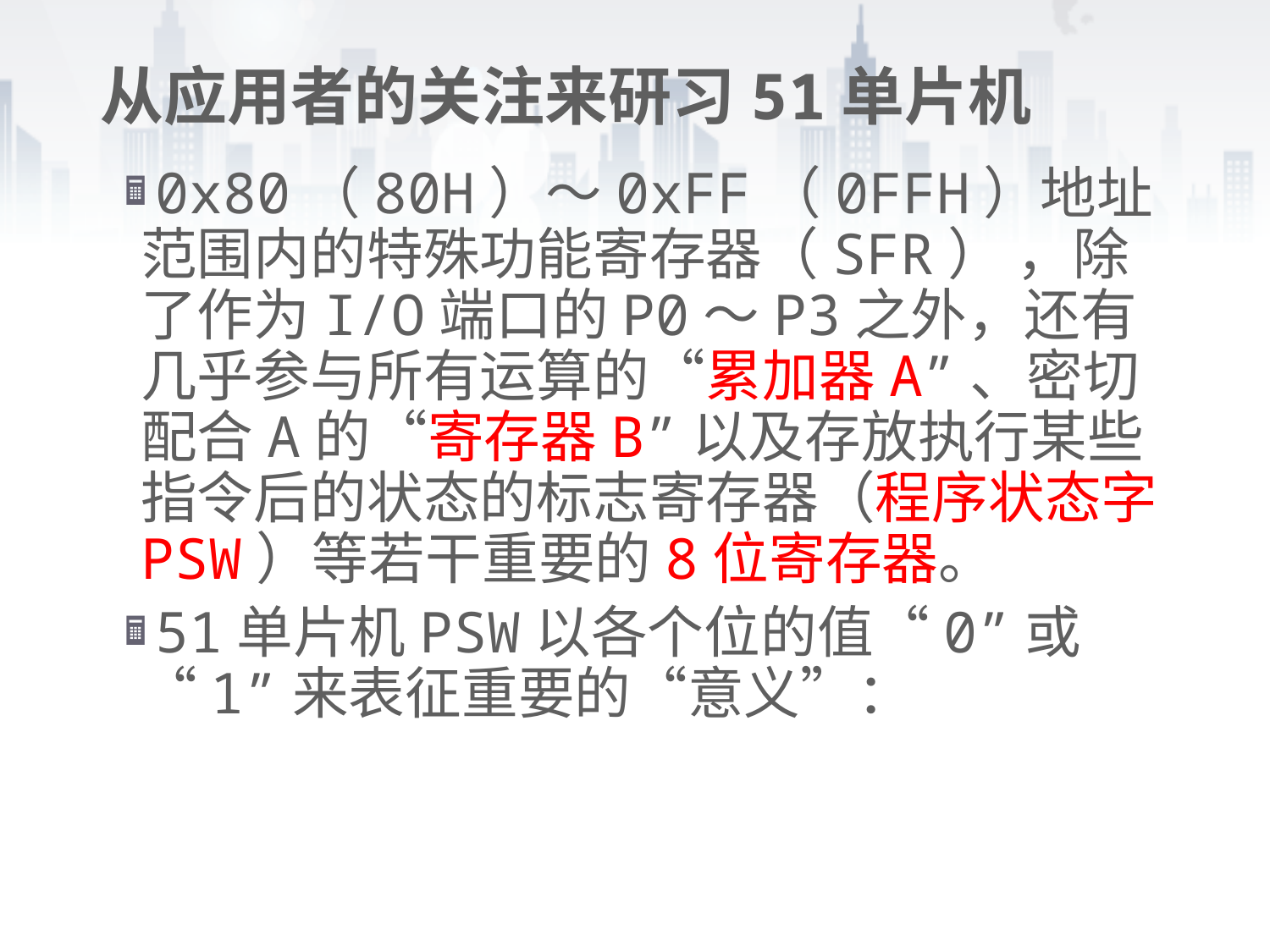

# 从应用者的关注来研习51单片机
0x80（80H）～0xFF（0FFH）地址范围内的特殊功能寄存器（SFR） ，除了作为I/O端口的P0～P3之外，还有几乎参与所有运算的“累加器A”、密切配合A的“寄存器B”以及存放执行某些指令后的状态的标志寄存器（程序状态字PSW）等若干重要的8位寄存器。
51单片机PSW以各个位的值“0”或“1”来表征重要的“意义”：